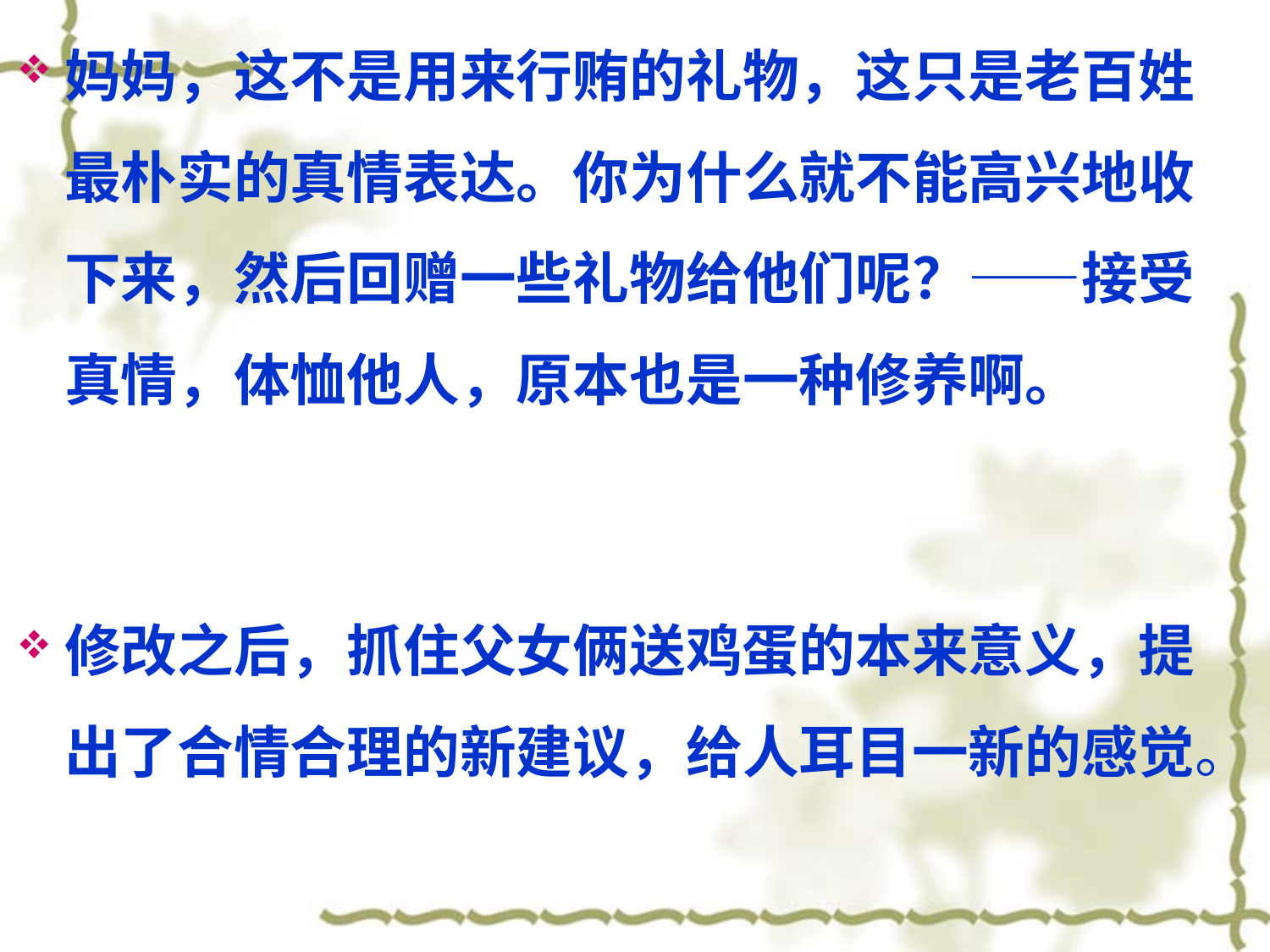

# 妈妈，这不是用来行贿的礼物，这只是老百姓最朴实的真情表达。你为什么就不能高兴地收下来，然后回赠一些礼物给他们呢？——接受真情，体恤他人，原本也是一种修养啊。

修改之后，抓住父女俩送鸡蛋的本来意义，提出了合情合理的新建议，给人耳目一新的感觉。